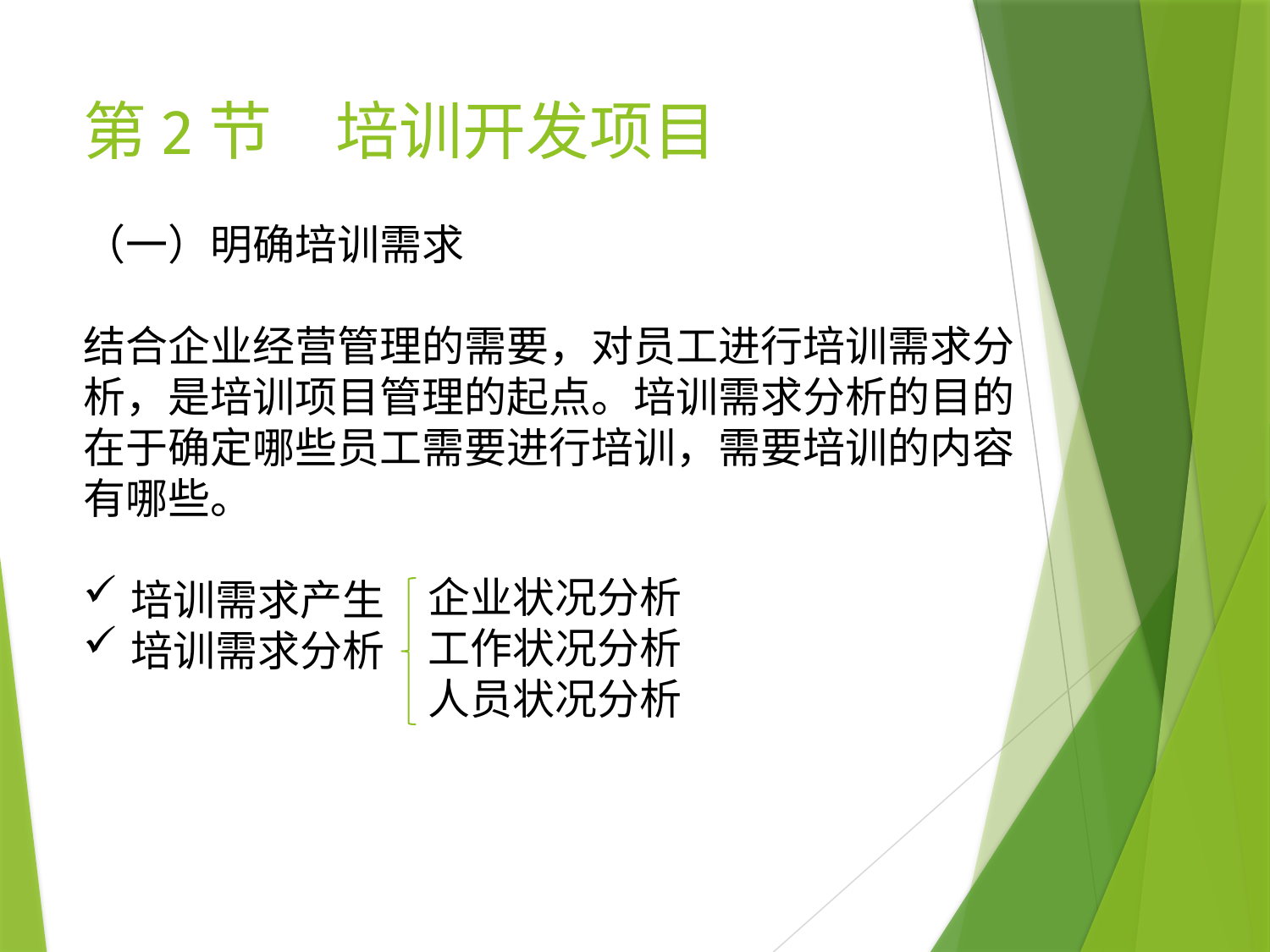

# 第2节　培训开发项目
（一）明确培训需求

结合企业经营管理的需要，对员工进行培训需求分析，是培训项目管理的起点。培训需求分析的目的在于确定哪些员工需要进行培训，需要培训的内容有哪些。

培训需求产生
培训需求分析
企业状况分析
工作状况分析
人员状况分析